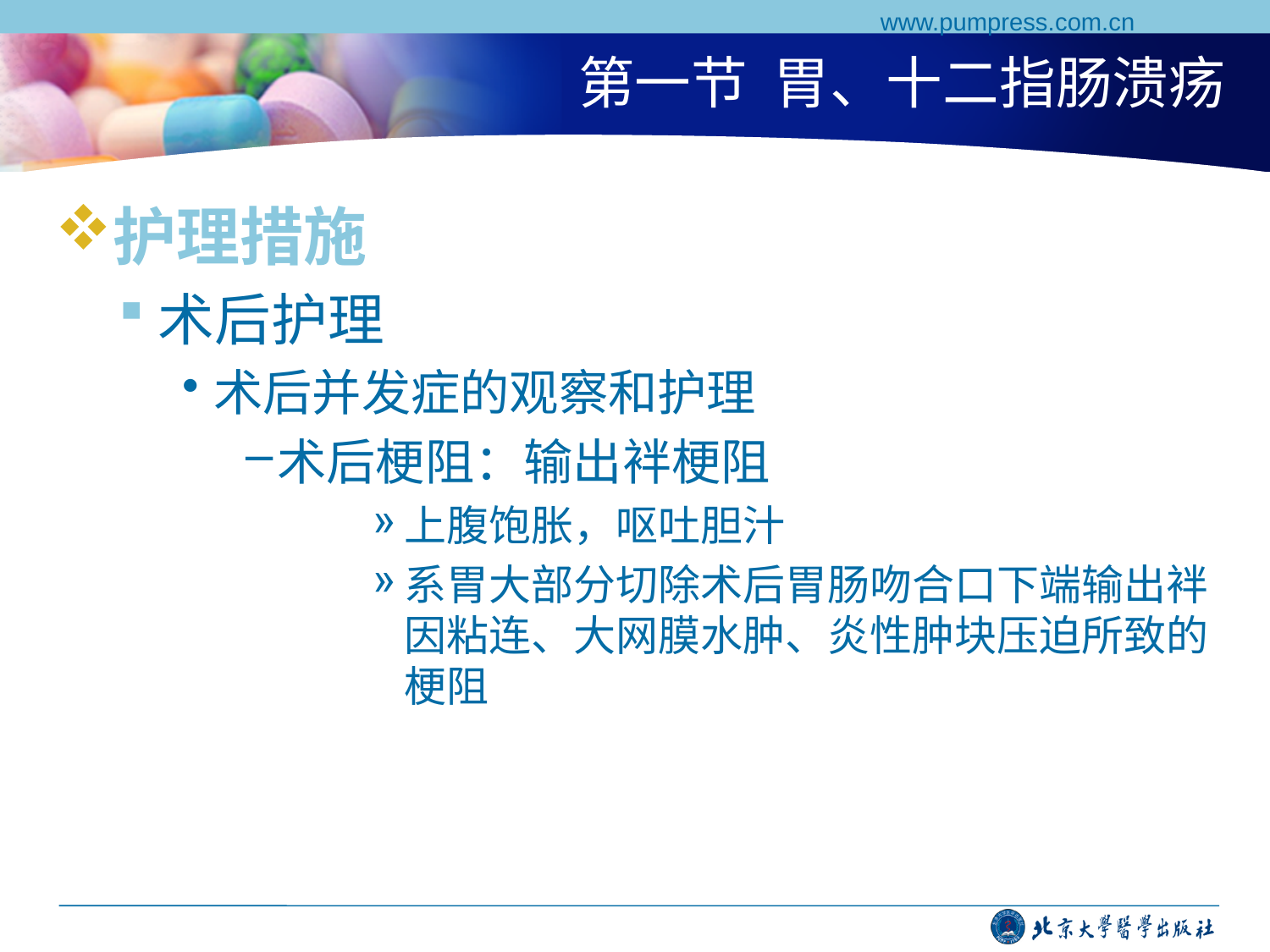

www.pumpress.com.cn
# 第一节  胃、十二指肠溃疡
护理措施
术后护理
术后并发症的观察和护理
术后梗阻：输出袢梗阻
上腹饱胀，呕吐胆汁
系胃大部分切除术后胃肠吻合口下端输出袢因粘连、大网膜水肿、炎性肿块压迫所致的梗阻